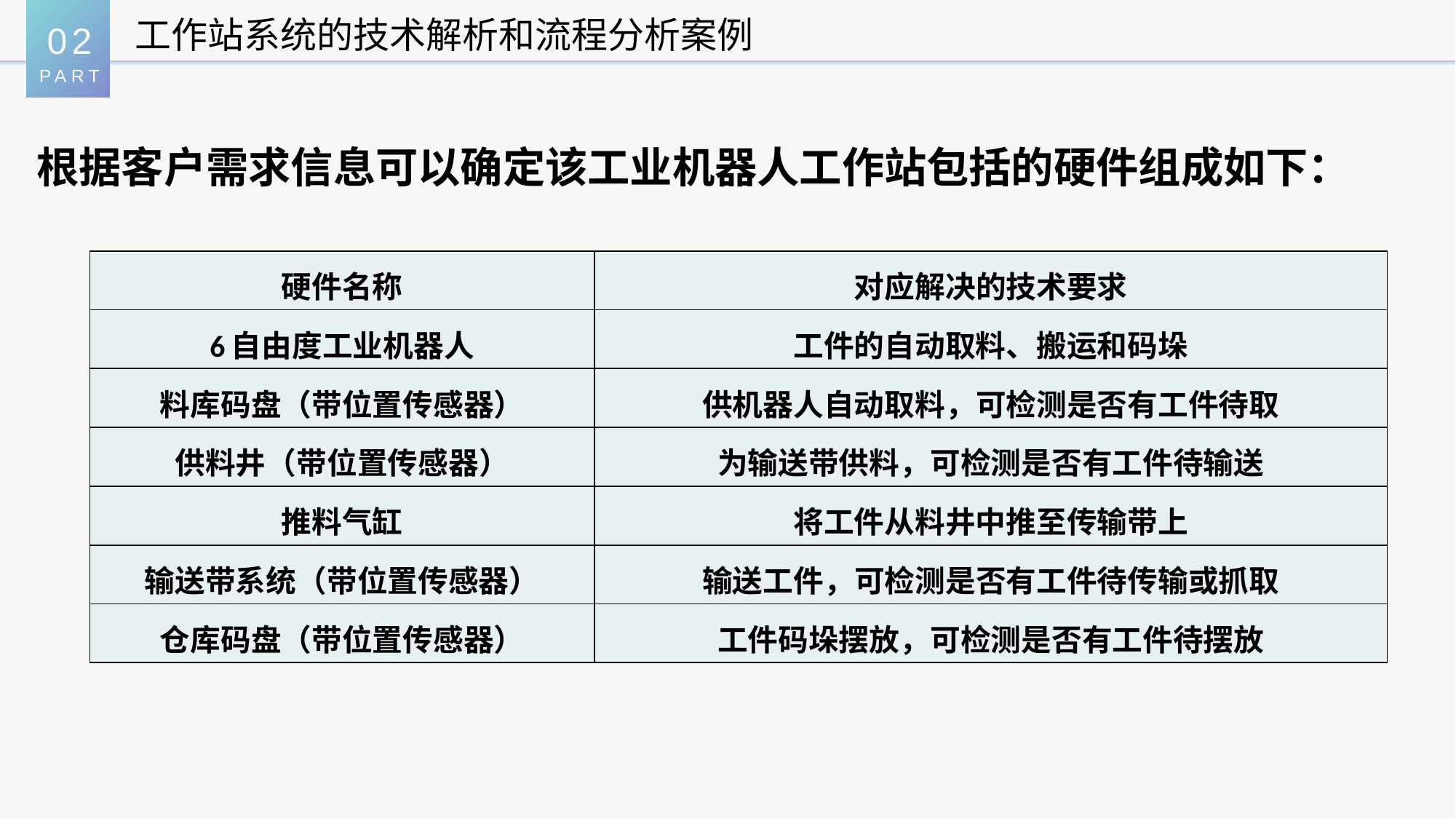

02
PART
工作站系统的技术解析和流程分析案例

根据客户需求信息可以确定该工业机器人工作站包括的硬件组成如下：
| 硬件名称 | 对应解决的技术要求 |
| --- | --- |
| 6自由度工业机器人 | 工件的自动取料、搬运和码垛 |
| 料库码盘（带位置传感器） | 供机器人自动取料，可检测是否有工件待取 |
| 供料井（带位置传感器） | 为输送带供料，可检测是否有工件待输送 |
| 推料气缸 | 将工件从料井中推至传输带上 |
| 输送带系统（带位置传感器） | 输送工件，可检测是否有工件待传输或抓取 |
| 仓库码盘（带位置传感器） | 工件码垛摆放，可检测是否有工件待摆放 |